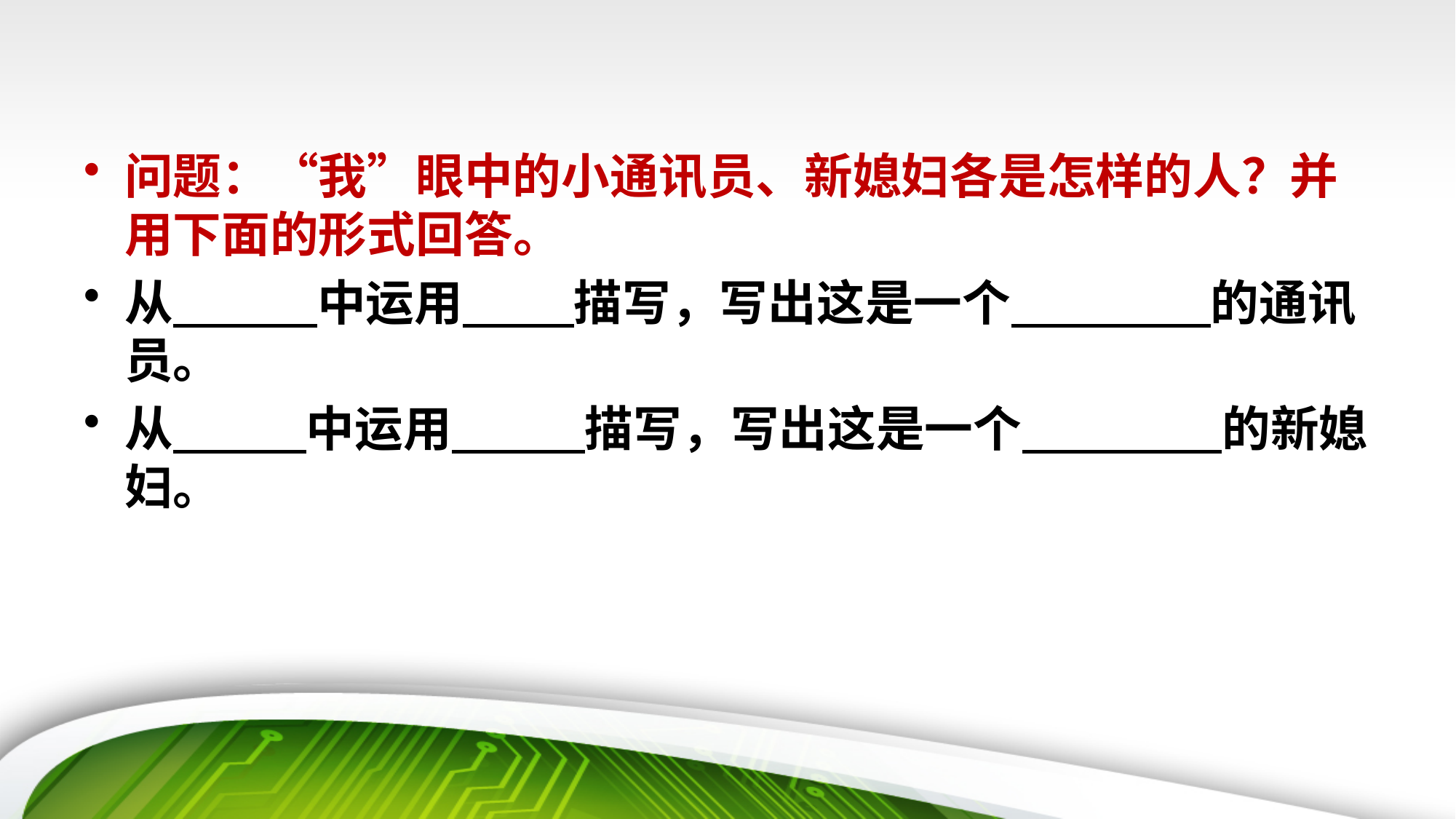

#
问题：“我”眼中的小通讯员、新媳妇各是怎样的人？并用下面的形式回答。
从             中运用          描写，写出这是一个                  的通讯员。
从            中运用            描写，写出这是一个                  的新媳妇。